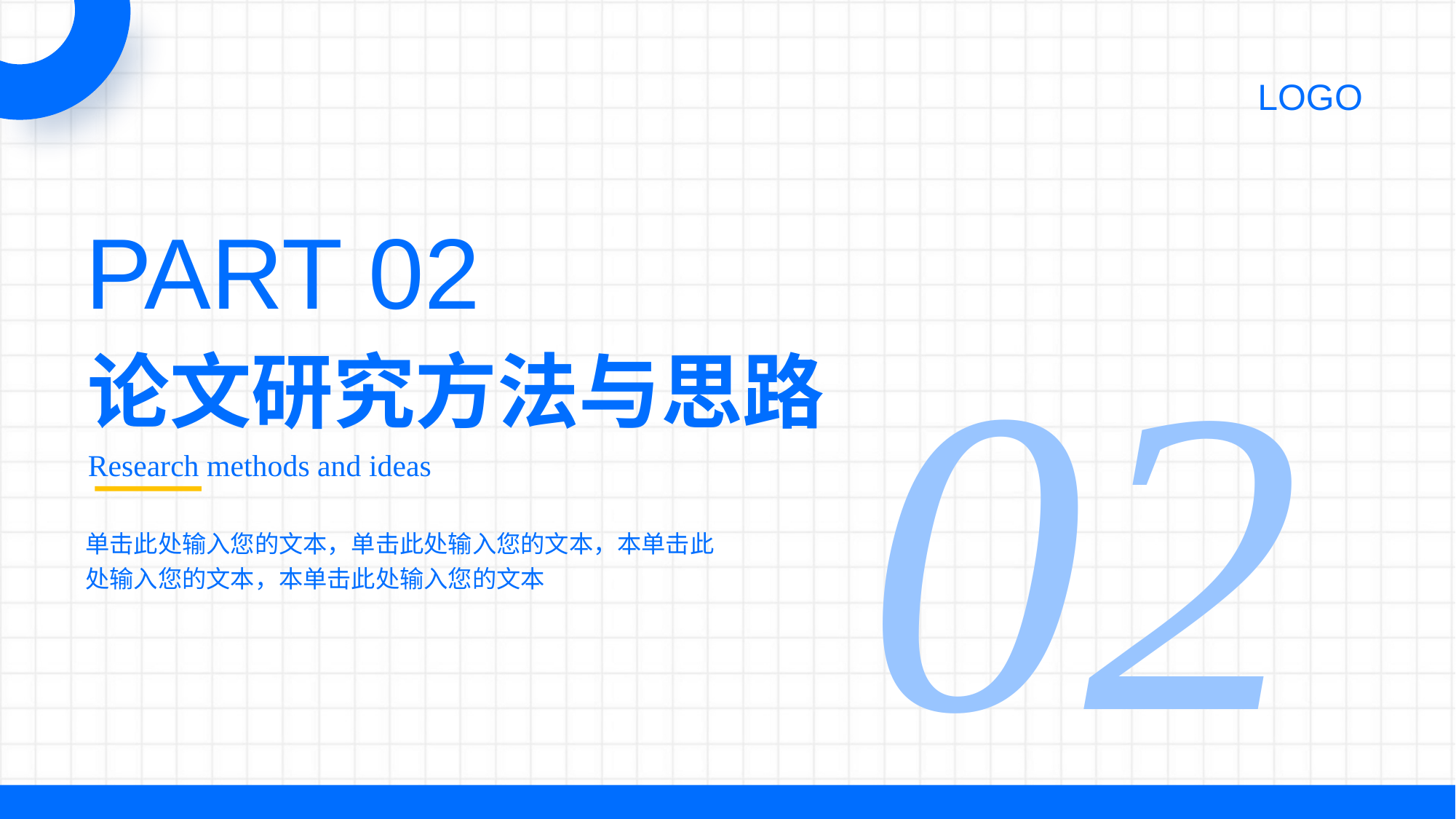

02
PART 02
论文研究方法与思路
Research methods and ideas

单击此处输入您的文本，单击此处输入您的文本，本单击此处输入您的文本，本单击此处输入您的文本